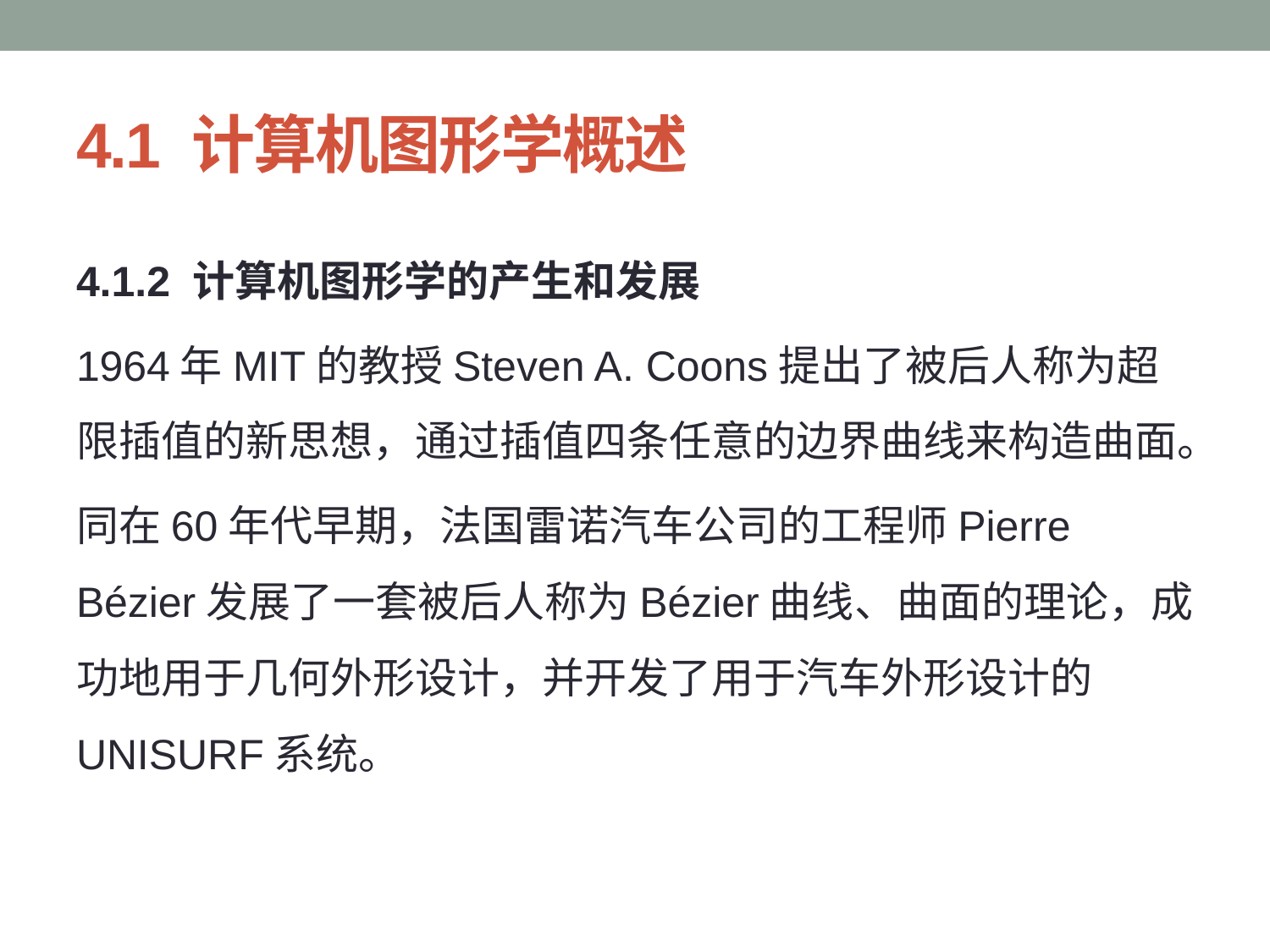

# 4.1 计算机图形学概述
4.1.2 计算机图形学的产生和发展
1964年MIT的教授Steven A. Coons提出了被后人称为超限插值的新思想，通过插值四条任意的边界曲线来构造曲面。
同在60年代早期，法国雷诺汽车公司的工程师Pierre Bézier发展了一套被后人称为Bézier曲线、曲面的理论，成功地用于几何外形设计，并开发了用于汽车外形设计的UNISURF系统。